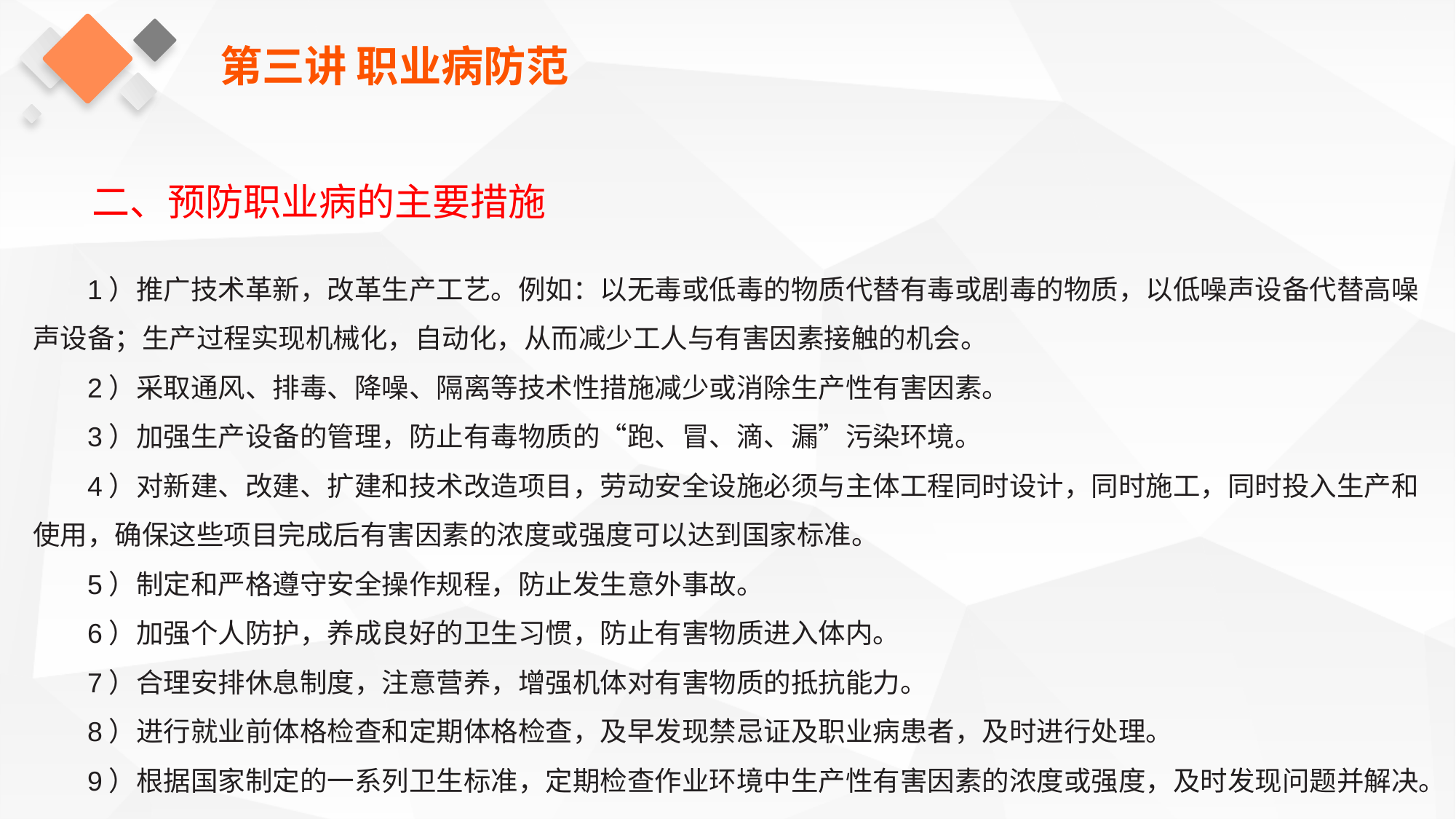

第三讲 职业病防范
二、预防职业病的主要措施
1）推广技术革新，改革生产工艺。例如：以无毒或低毒的物质代替有毒或剧毒的物质，以低噪声设备代替高噪声设备；生产过程实现机械化，自动化，从而减少工人与有害因素接触的机会。
2）采取通风、排毒、降噪、隔离等技术性措施减少或消除生产性有害因素。
3）加强生产设备的管理，防止有毒物质的“跑、冒、滴、漏”污染环境。
4）对新建、改建、扩建和技术改造项目，劳动安全设施必须与主体工程同时设计，同时施工，同时投入生产和使用，确保这些项目完成后有害因素的浓度或强度可以达到国家标准。
5）制定和严格遵守安全操作规程，防止发生意外事故。
6）加强个人防护，养成良好的卫生习惯，防止有害物质进入体内。
7）合理安排休息制度，注意营养，增强机体对有害物质的抵抗能力。
8）进行就业前体格检查和定期体格检查，及早发现禁忌证及职业病患者，及时进行处理。
9）根据国家制定的一系列卫生标准，定期检查作业环境中生产性有害因素的浓度或强度，及时发现问题并解决。